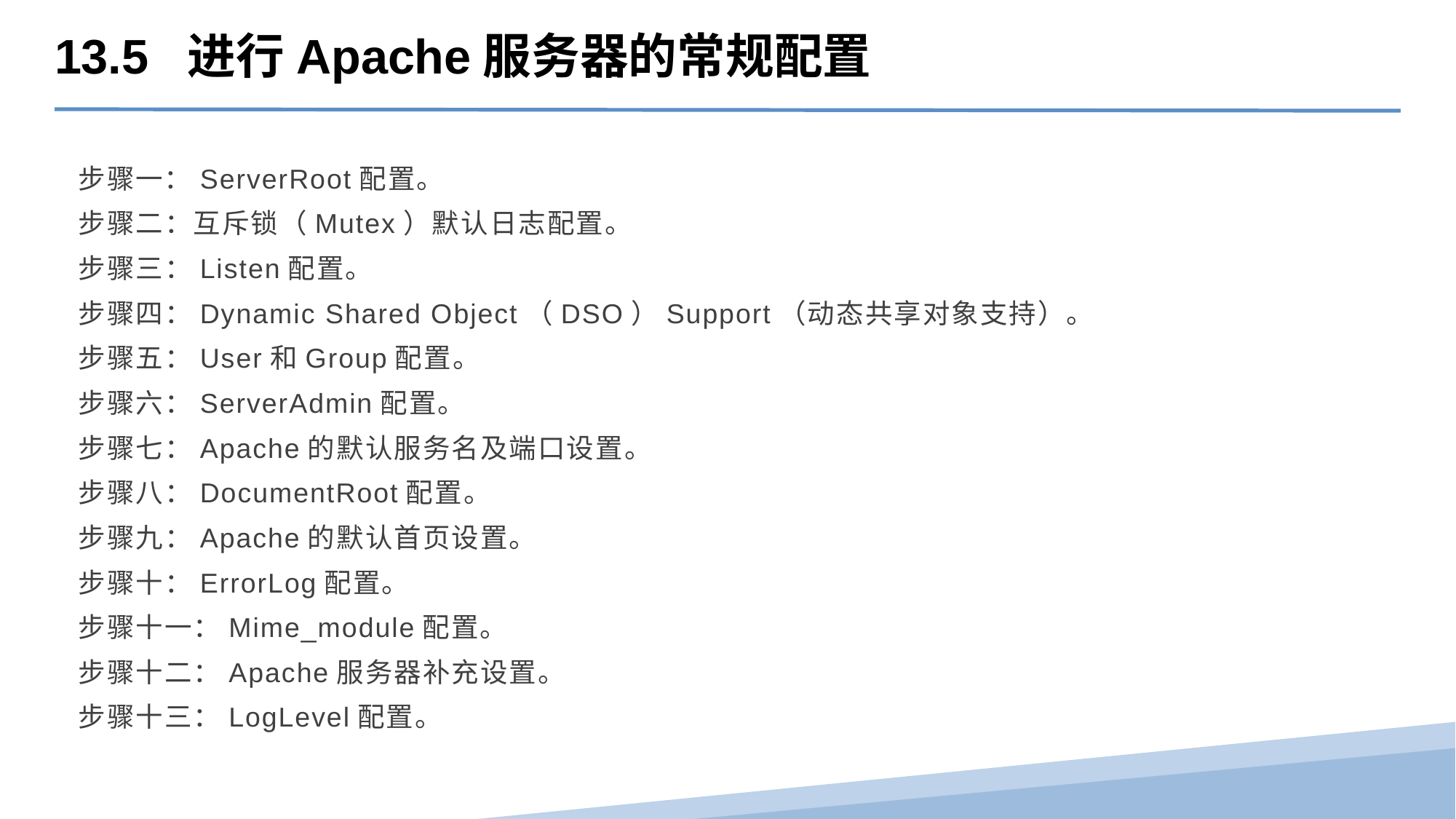

13.5  进行Apache服务器的常规配置
步骤一：ServerRoot配置。
步骤二：互斥锁（Mutex）默认日志配置。
步骤三：Listen配置。
步骤四：Dynamic Shared Object（DSO）Support（动态共享对象支持）。
步骤五：User和Group配置。
步骤六：ServerAdmin配置。
步骤七：Apache的默认服务名及端口设置。
步骤八：DocumentRoot配置。
步骤九：Apache的默认首页设置。
步骤十：ErrorLog配置。
步骤十一：Mime_module配置。
步骤十二：Apache服务器补充设置。
步骤十三：LogLevel配置。